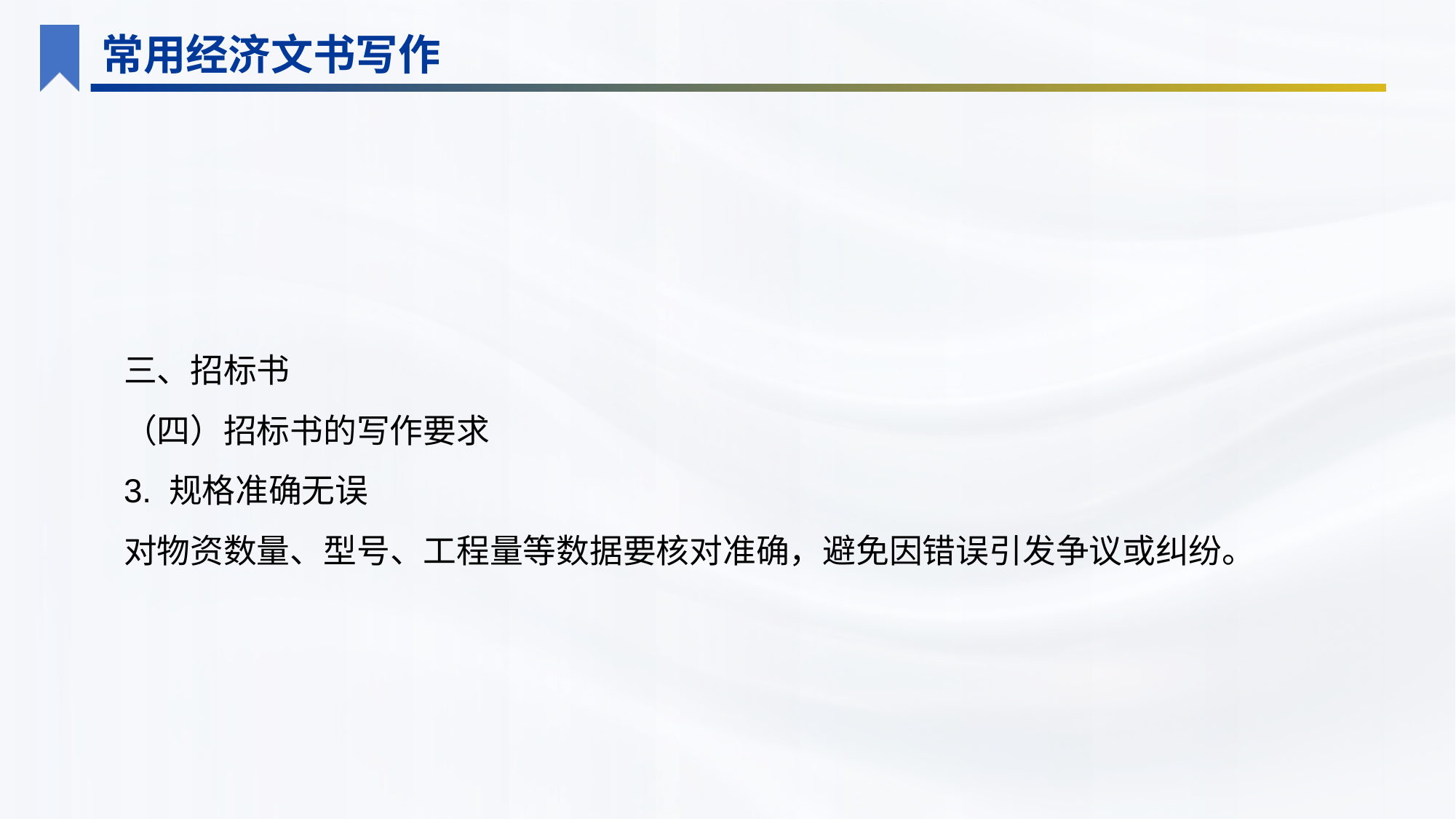

常用经济文书写作
三、招标书
（四）招标书的写作要求
3. 规格准确无误
对物资数量、型号、工程量等数据要核对准确，避免因错误引发争议或纠纷。